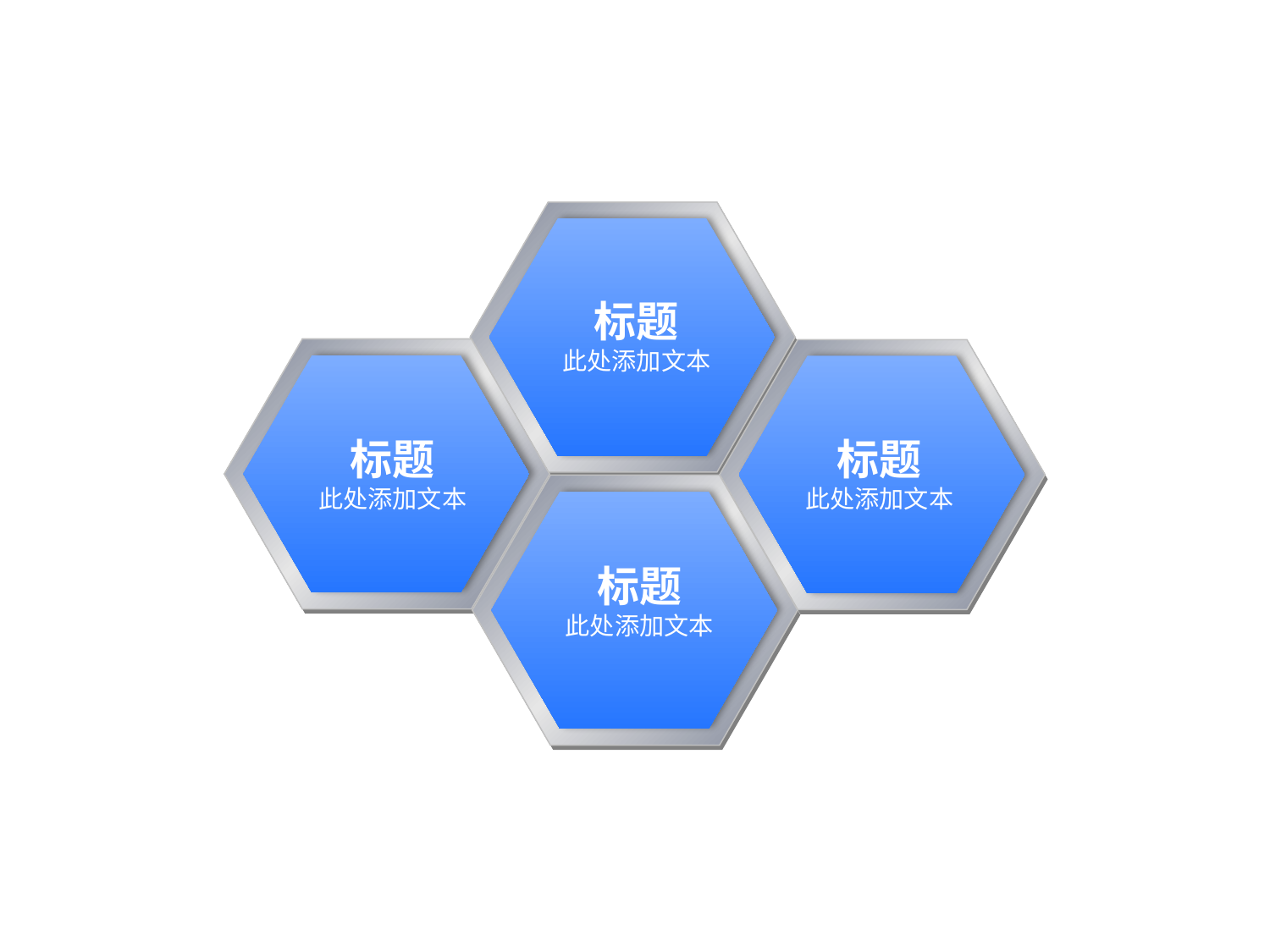

标题
此处添加文本

标题
此处添加文本
标题
此处添加文本

标题
此处添加文本